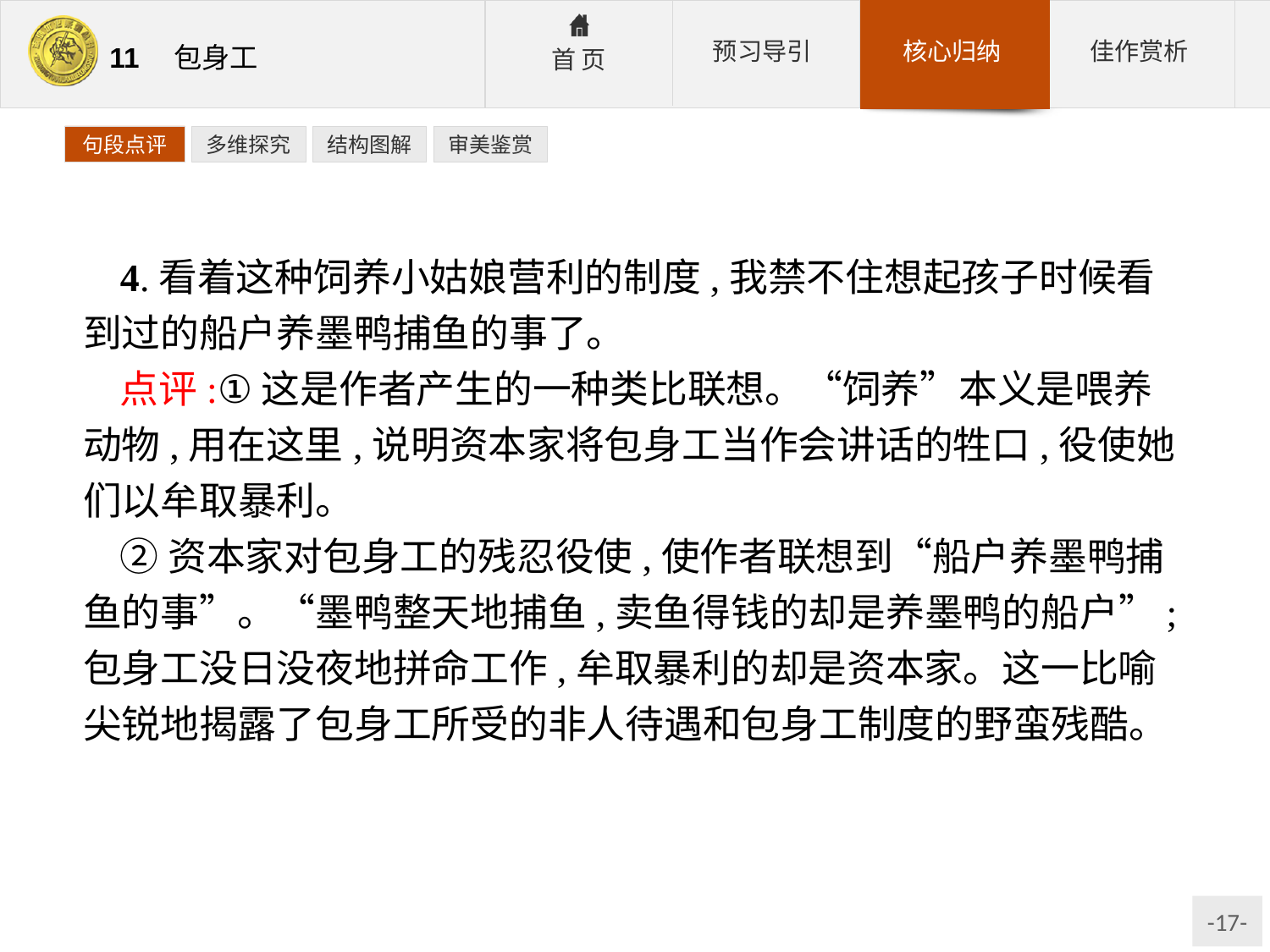

句段点评
多维探究
结构图解
审美鉴赏
4.看着这种饲养小姑娘营利的制度,我禁不住想起孩子时候看到过的船户养墨鸭捕鱼的事了。
点评:①这是作者产生的一种类比联想。“饲养”本义是喂养动物,用在这里,说明资本家将包身工当作会讲话的牲口,役使她们以牟取暴利。
②资本家对包身工的残忍役使,使作者联想到“船户养墨鸭捕鱼的事”。“墨鸭整天地捕鱼,卖鱼得钱的却是养墨鸭的船户”;包身工没日没夜地拼命工作,牟取暴利的却是资本家。这一比喻尖锐地揭露了包身工所受的非人待遇和包身工制度的野蛮残酷。